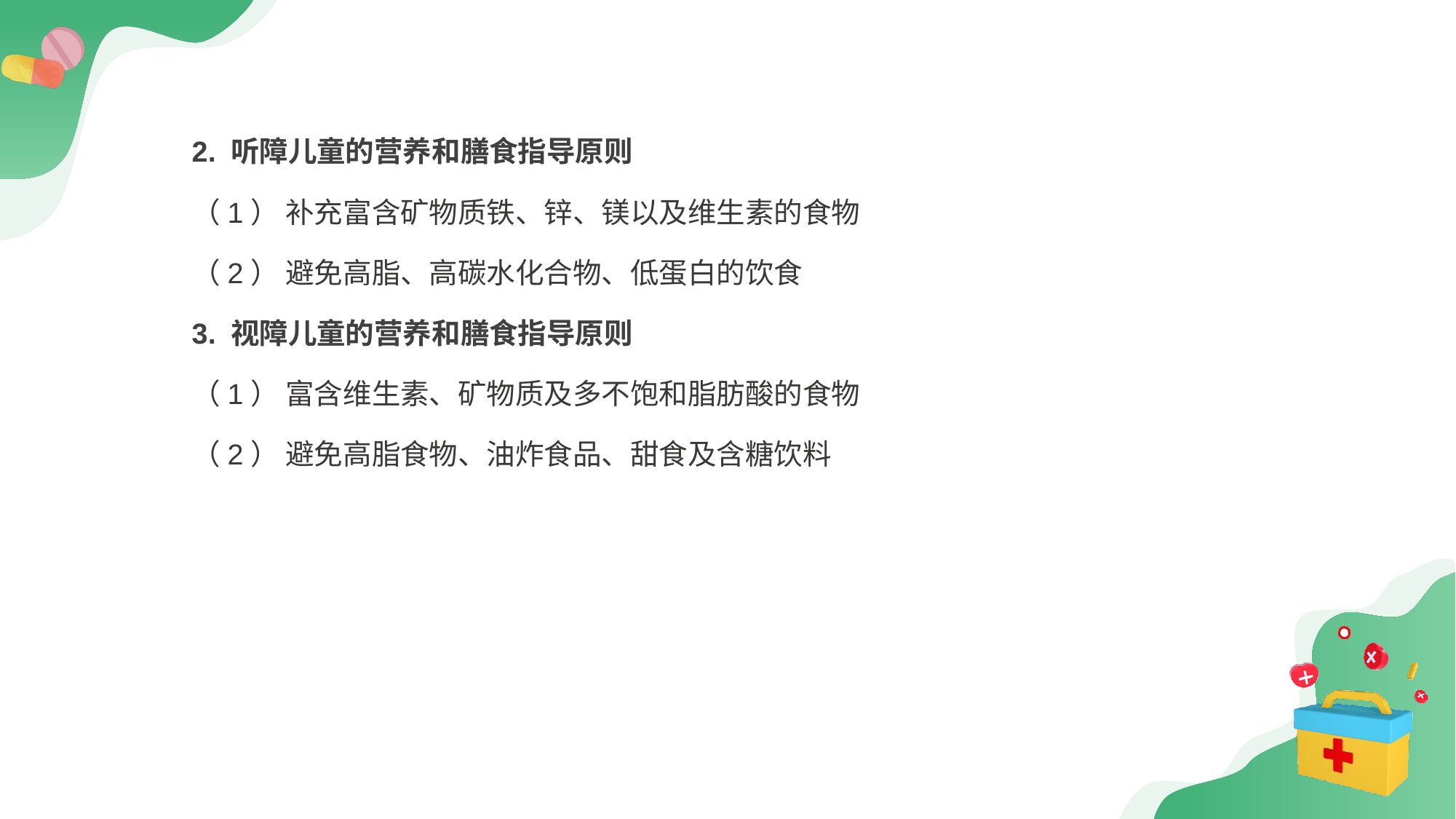

2. 听障儿童的营养和膳食指导原则
（1） 补充富含矿物质铁、锌、镁以及维生素的食物
（2） 避免高脂、高碳水化合物、低蛋白的饮食
3. 视障儿童的营养和膳食指导原则
（1） 富含维生素、矿物质及多不饱和脂肪酸的食物
（2） 避免高脂食物、油炸食品、甜食及含糖饮料